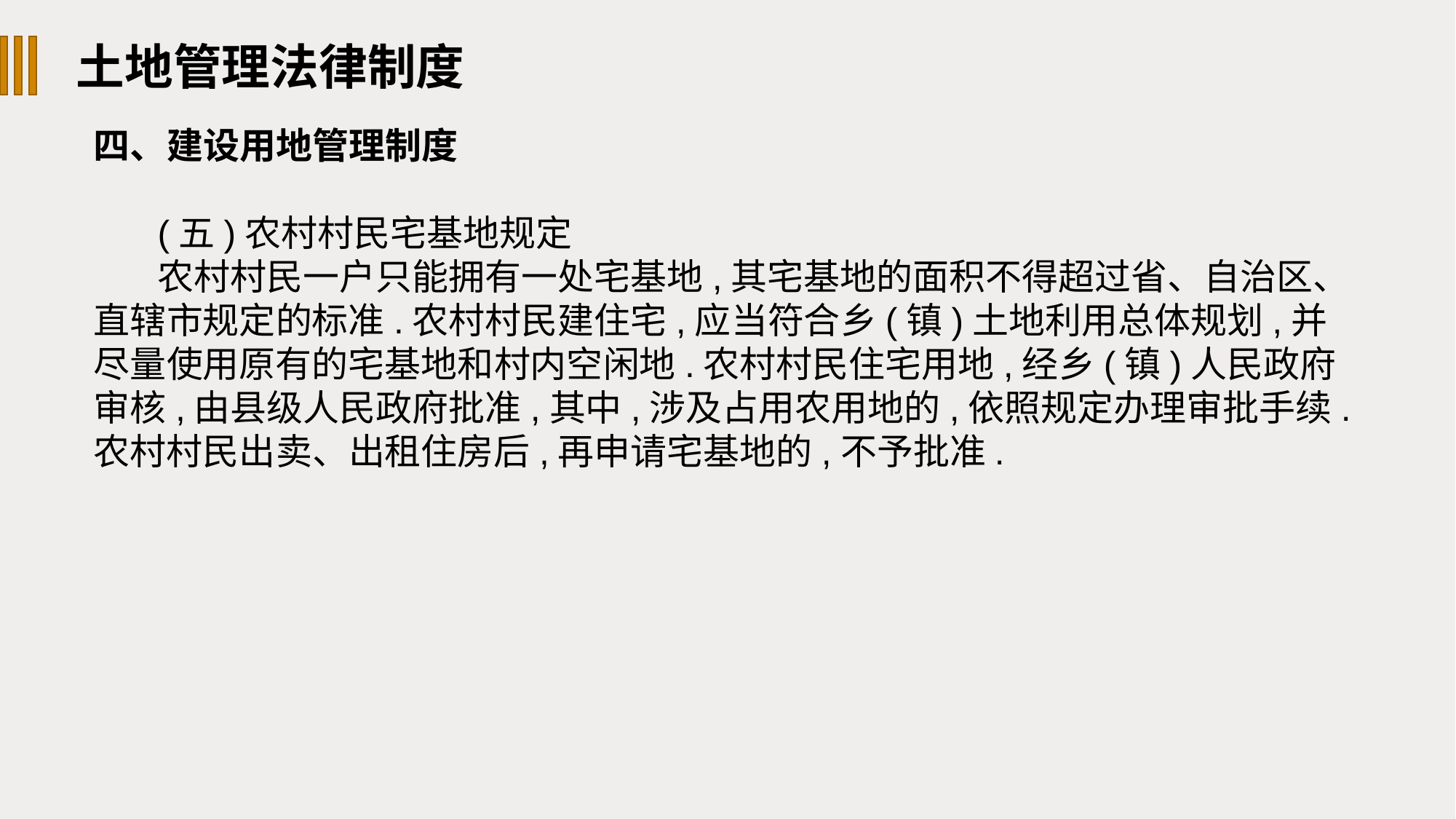

土地管理法律制度

四、建设用地管理制度

(五)农村村民宅基地规定
农村村民一户只能拥有一处宅基地,其宅基地的面积不得超过省、自治区、直辖市规定的标准.农村村民建住宅,应当符合乡(镇)土地利用总体规划,并尽量使用原有的宅基地和村内空闲地.农村村民住宅用地,经乡(镇)人民政府审核,由县级人民政府批准,其中,涉及占用农用地的,依照规定办理审批手续.农村村民出卖、出租住房后,再申请宅基地的,不予批准.